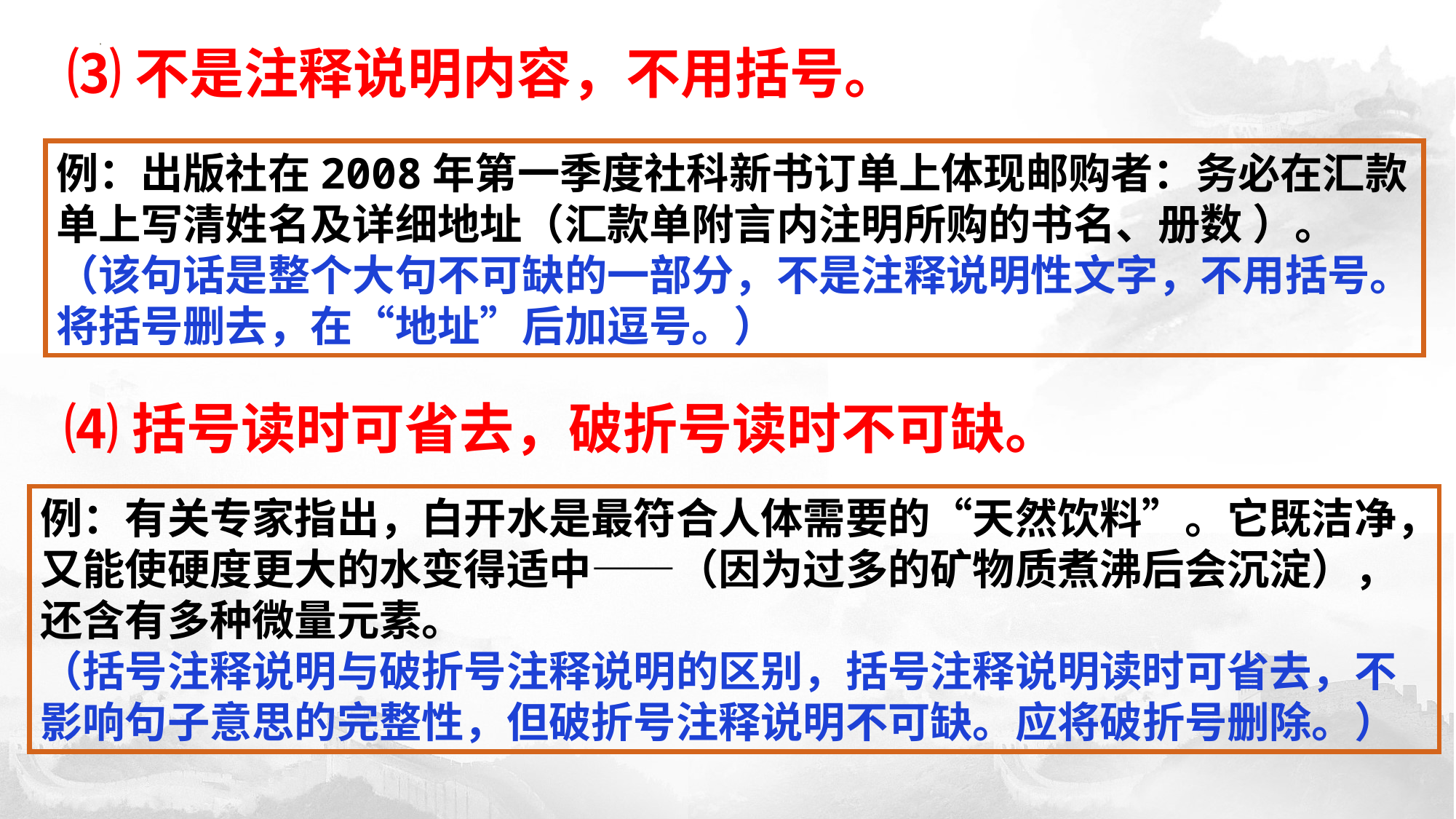

⑶不是注释说明内容，不用括号。
例：出版社在2008年第一季度社科新书订单上体现邮购者：务必在汇款单上写清姓名及详细地址（汇款单附言内注明所购的书名、册数 ）。
（该句话是整个大句不可缺的一部分，不是注释说明性文字，不用括号。将括号删去，在“地址”后加逗号。）
⑷括号读时可省去，破折号读时不可缺。
例：有关专家指出，白开水是最符合人体需要的“天然饮料”。它既洁净，又能使硬度更大的水变得适中——（因为过多的矿物质煮沸后会沉淀），还含有多种微量元素。
（括号注释说明与破折号注释说明的区别，括号注释说明读时可省去，不影响句子意思的完整性，但破折号注释说明不可缺。应将破折号删除。）